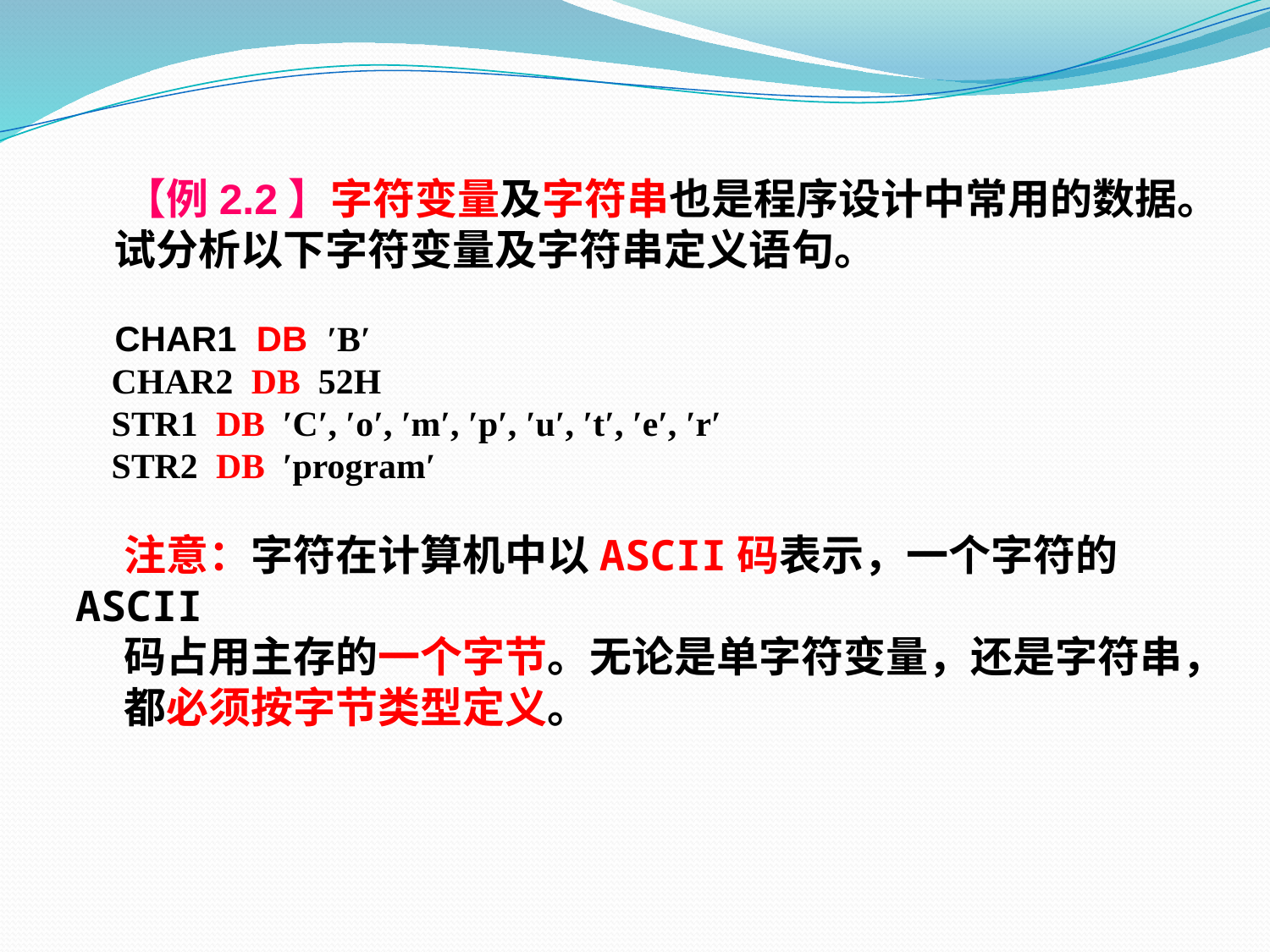

【例2.2】字符变量及字符串也是程序设计中常用的数据。试分析以下字符变量及字符串定义语句。

    CHAR1  DB  ′B′
    CHAR2  DB  52H
    STR1  DB  ′C′, ′o′, ′m′, ′p′, ′u′, ′t′, ′e′, ′r′
    STR2  DB  ′program′

    注意：字符在计算机中以ASCII码表示，一个字符的ASCII
    码占用主存的一个字节。无论是单字符变量，还是字符串，
    都必须按字节类型定义。